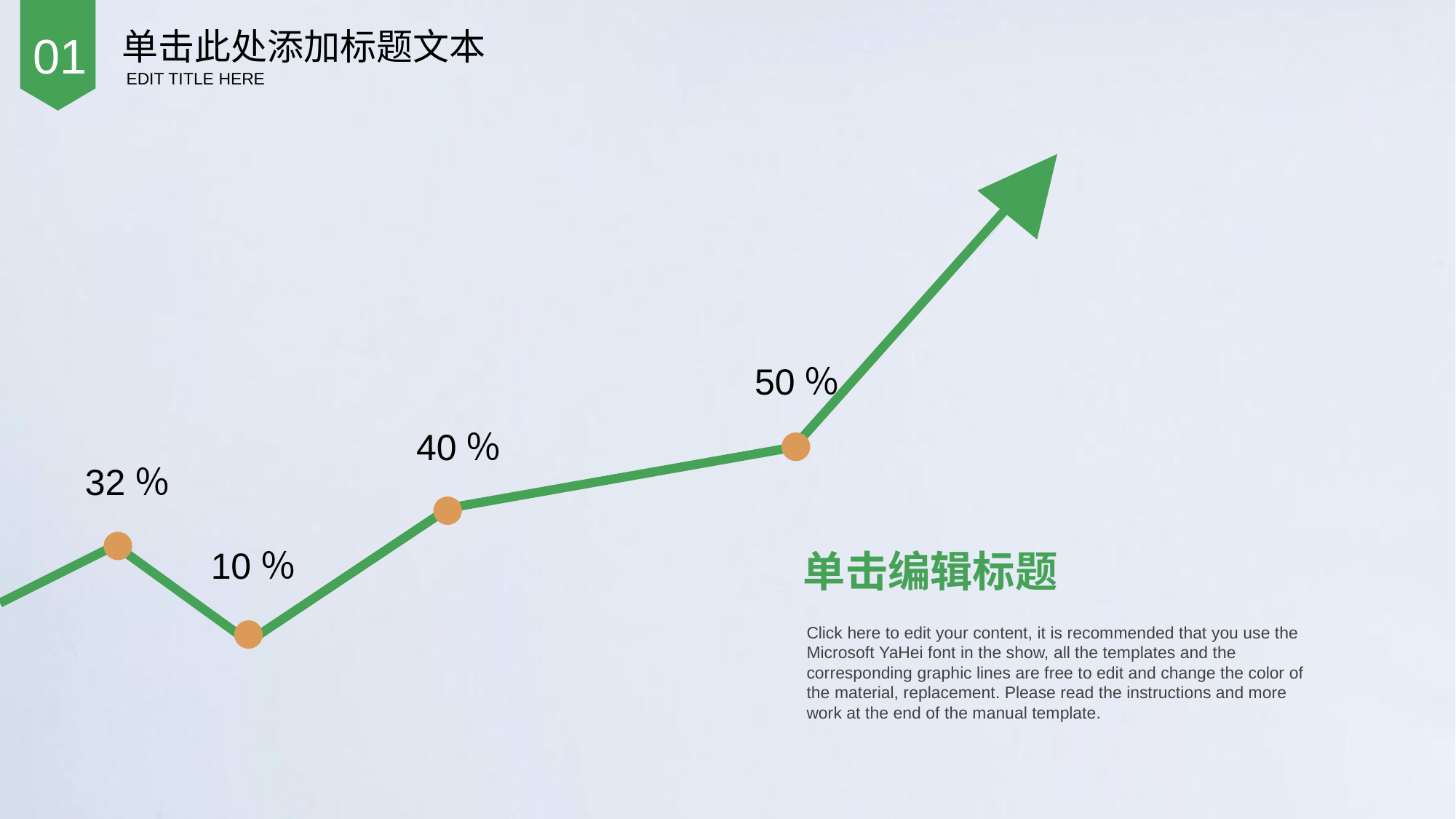

单击此处添加标题文本
EDIT TITLE HERE
01

50％
40％

32％

10％
单击编辑标题
Click here to edit your content, it is recommended that you use the Microsoft YaHei font in the show, all the templates and the corresponding graphic lines are free to edit and change the color of the material, replacement. Please read the instructions and more work at the end of the manual template.